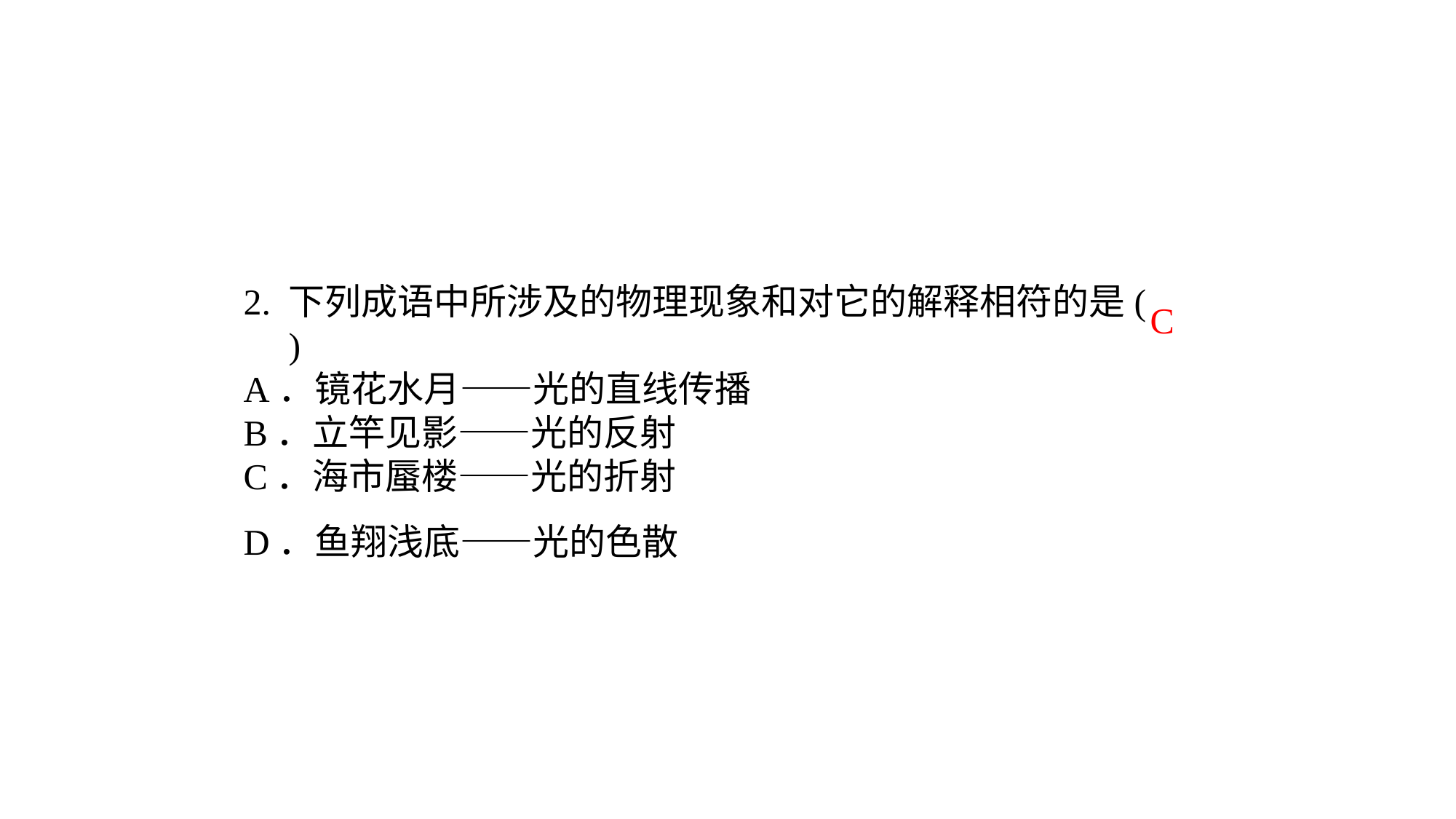

2. 下列成语中所涉及的物理现象和对它的解释相符的是(　　)A．镜花水月——光的直线传播B．立竿见影——光的反射C．海市蜃楼——光的折射D．鱼翔浅底——光的色散
C